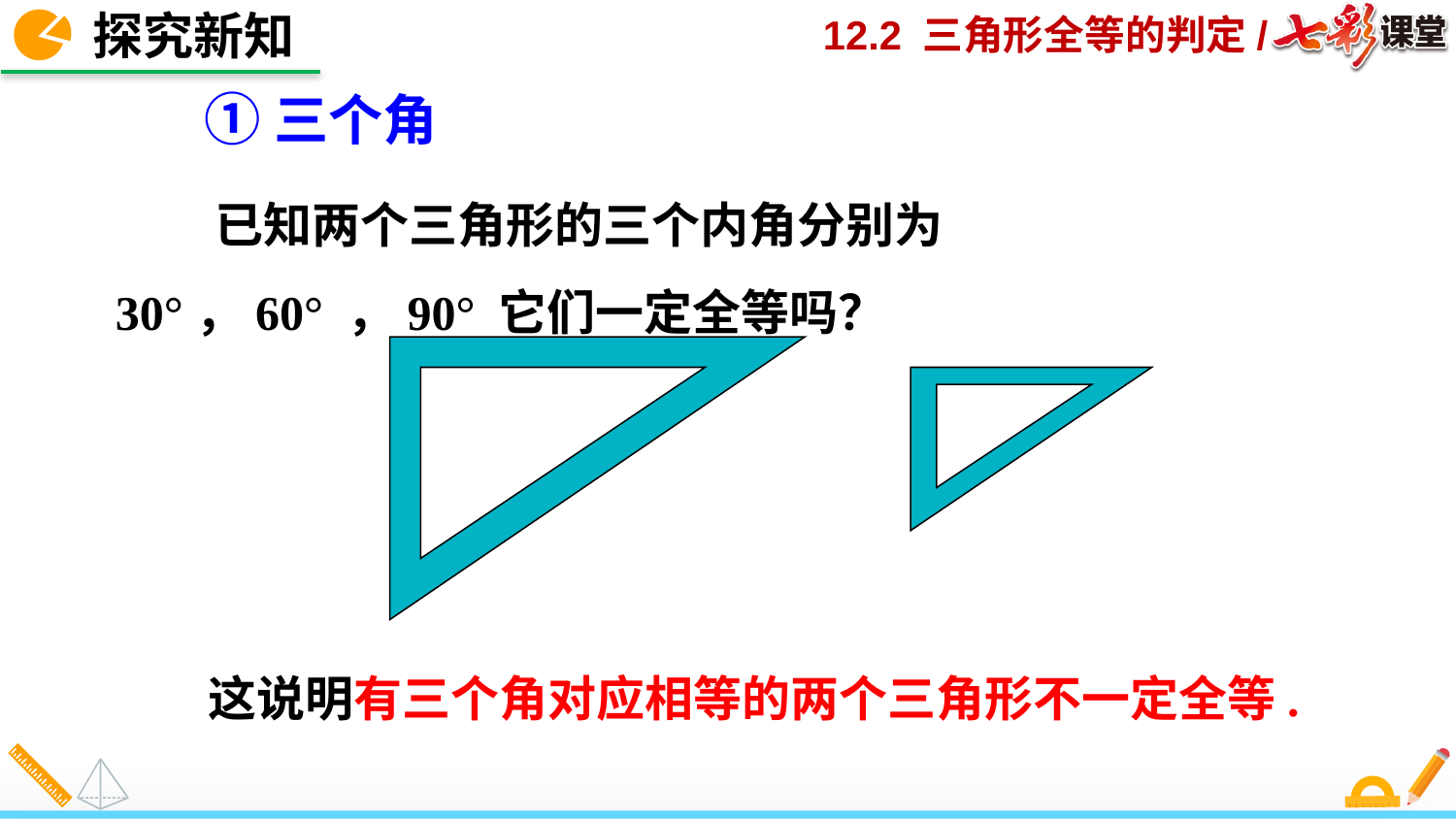

探究新知

①三个角
        已知两个三角形的三个内角分别为30°，60° ，90° 它们一定全等吗？

这说明有三个角对应相等的两个三角形不一定全等.